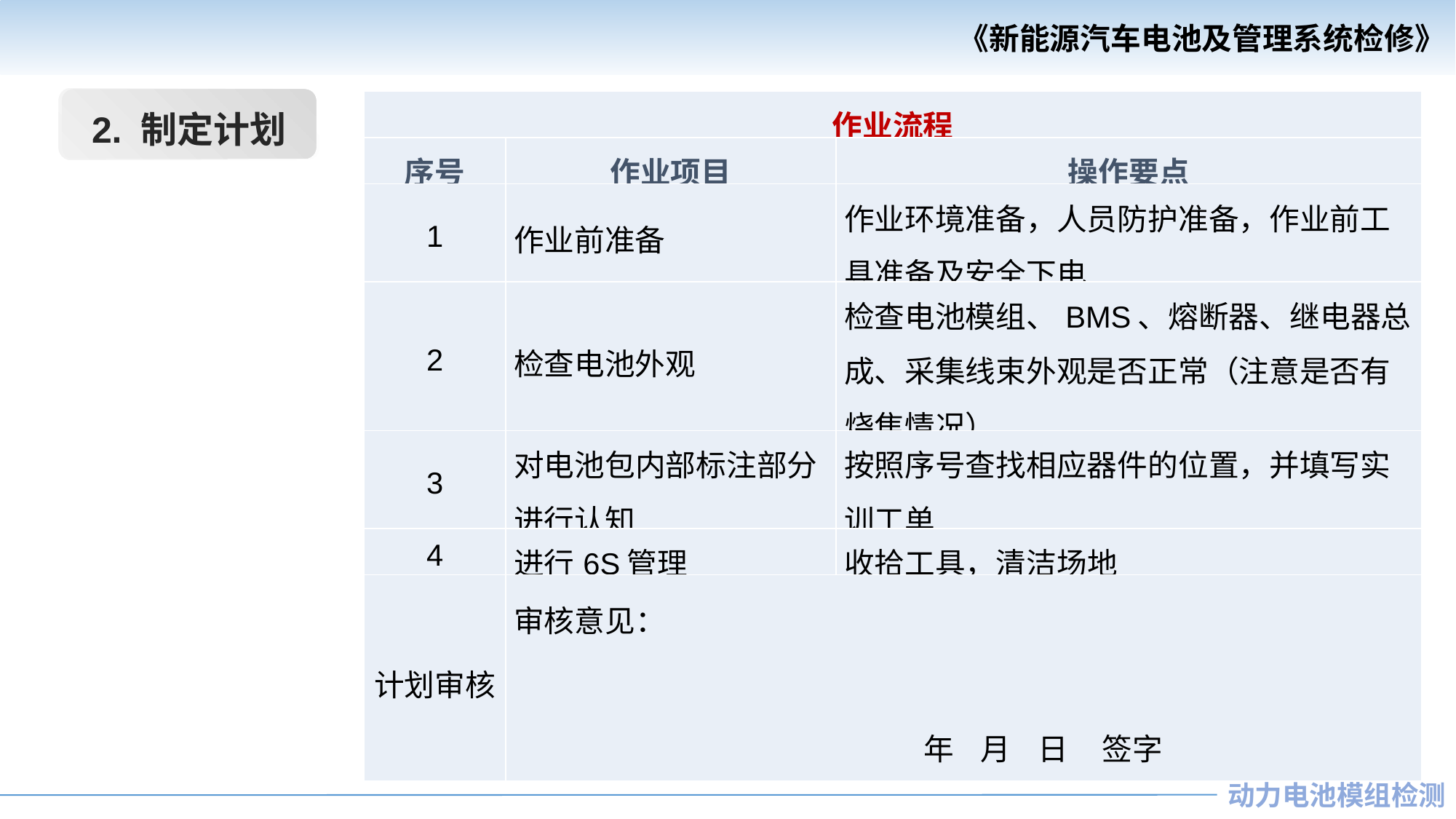

2. 制定计划
| 作业流程 |  |  |
| --- | --- | --- |
| 序号 | 作业项目 | 操作要点 |
| 1 | 作业前准备 | 作业环境准备，人员防护准备，作业前工具准备及安全下电 |
| 2 | 检查电池外观 | 检查电池模组、BMS、熔断器、继电器总成、采集线束外观是否正常（注意是否有烧焦情况） |
| 3 | 对电池包内部标注部分进行认知 | 按照序号查找相应器件的位置，并填写实训工单 |
| 4 | 进行6S管理 | 收拾工具，清洁场地 |
| 计划审核 | 审核意见： 年 月 日 签字 |  |